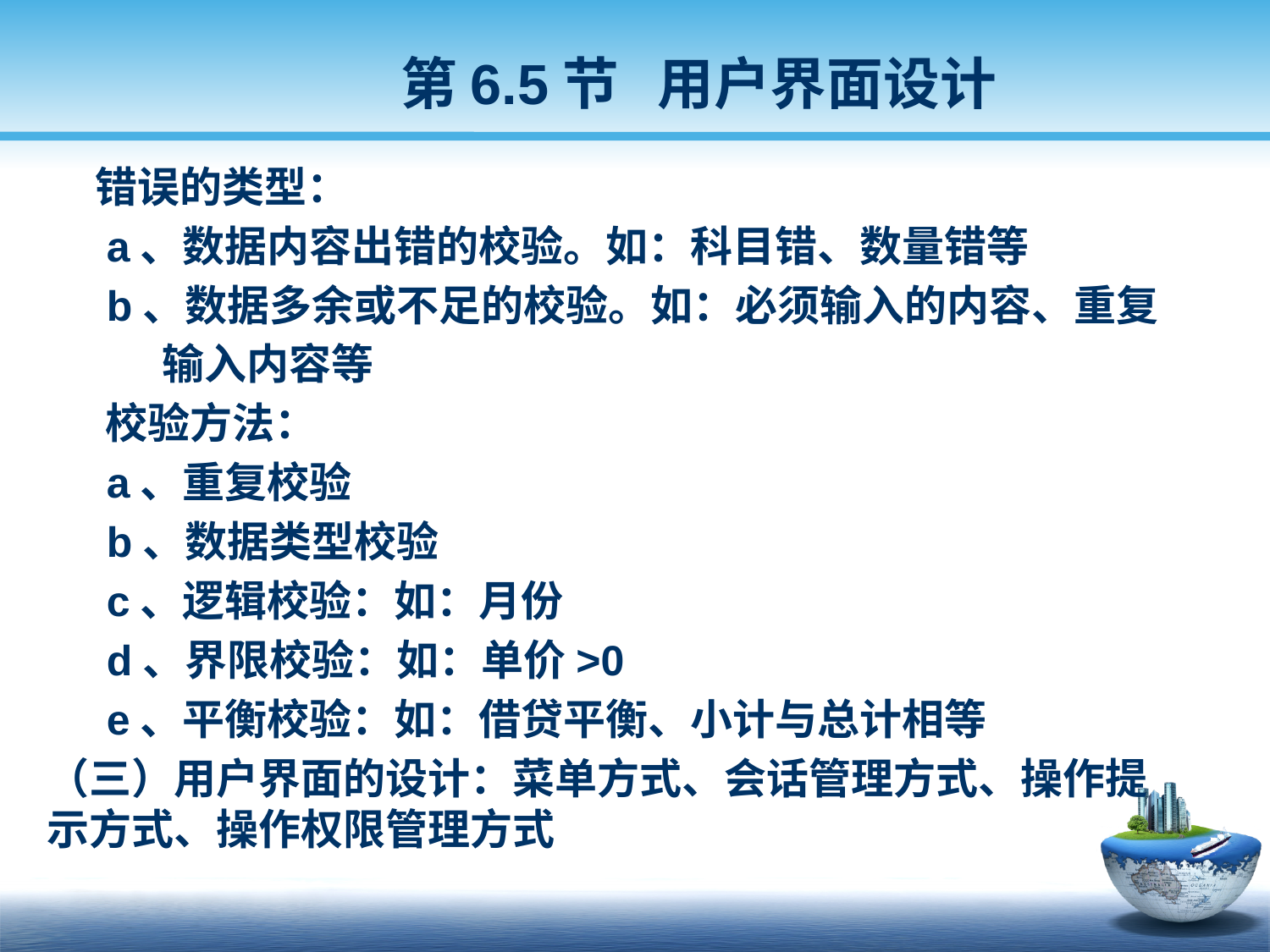

第6.5节   用户界面设计
    错误的类型：
     a、数据内容出错的校验。如：科目错、数量错等
     b、数据多余或不足的校验。如：必须输入的内容、重复
           输入内容等
     校验方法：
     a、重复校验
     b、数据类型校验
     c、逻辑校验：如：月份
     d、界限校验：如：单价>0
     e、平衡校验：如：借贷平衡、小计与总计相等
（三）用户界面的设计：菜单方式、会话管理方式、操作提示方式、操作权限管理方式